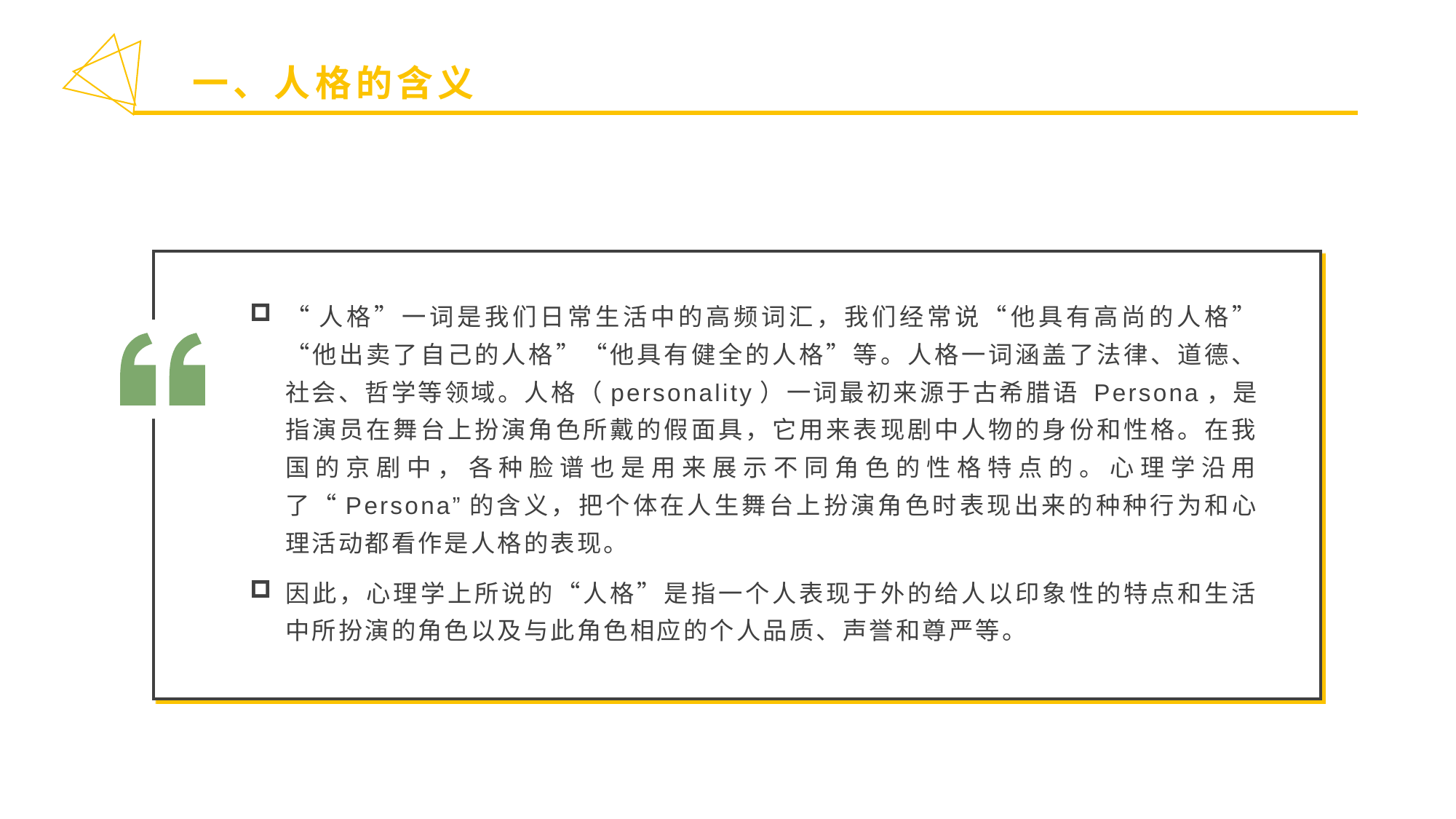

一、人格的含义

“人格”一词是我们日常生活中的高频词汇，我们经常说“他具有高尚的人格”“他出卖了自己的人格”“他具有健全的人格”等。人格一词涵盖了法律、道德、社会、哲学等领域。人格（personality）一词最初来源于古希腊语 Persona，是指演员在舞台上扮演角色所戴的假面具，它用来表现剧中人物的身份和性格。在我国的京剧中，各种脸谱也是用来展示不同角色的性格特点的。心理学沿用了“Persona”的含义，把个体在人生舞台上扮演角色时表现出来的种种行为和心理活动都看作是人格的表现。
因此，心理学上所说的“人格”是指一个人表现于外的给人以印象性的特点和生活中所扮演的角色以及与此角色相应的个人品质、声誉和尊严等。